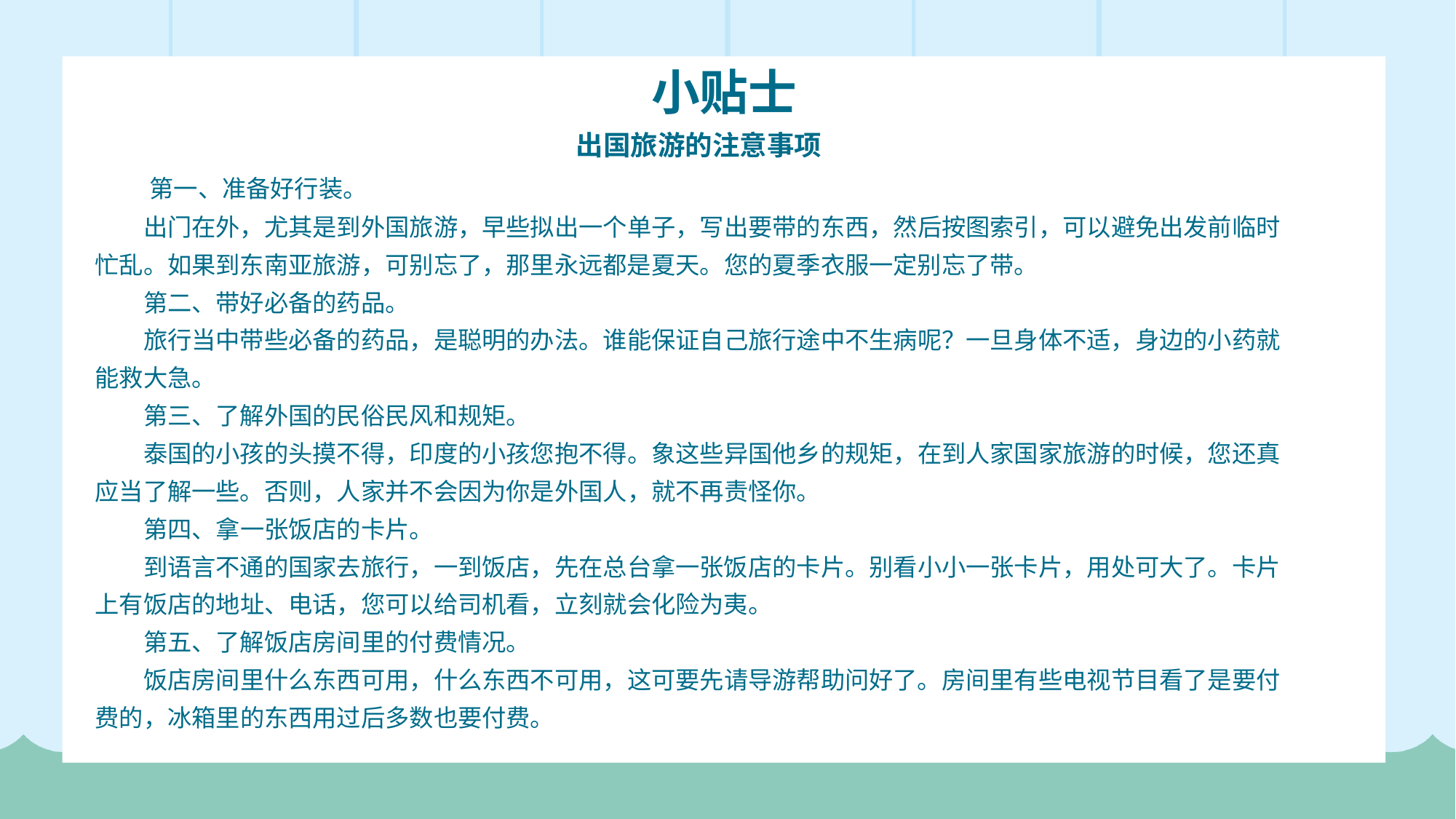

小贴士

出国旅游的注意事项
　　第一、准备好行装。
　　出门在外，尤其是到外国旅游，早些拟出一个单子，写出要带的东西，然后按图索引，可以避免出发前临时忙乱。如果到东南亚旅游，可别忘了，那里永远都是夏天。您的夏季衣服一定别忘了带。
　　第二、带好必备的药品。
　　旅行当中带些必备的药品，是聪明的办法。谁能保证自己旅行途中不生病呢？一旦身体不适，身边的小药就能救大急。
　　第三、了解外国的民俗民风和规矩。
　　泰国的小孩的头摸不得，印度的小孩您抱不得。象这些异国他乡的规矩，在到人家国家旅游的时候，您还真应当了解一些。否则，人家并不会因为你是外国人，就不再责怪你。
　　第四、拿一张饭店的卡片。
　　到语言不通的国家去旅行，一到饭店，先在总台拿一张饭店的卡片。别看小小一张卡片，用处可大了。卡片上有饭店的地址、电话，您可以给司机看，立刻就会化险为夷。
　　第五、了解饭店房间里的付费情况。
　　饭店房间里什么东西可用，什么东西不可用，这可要先请导游帮助问好了。房间里有些电视节目看了是要付费的，冰箱里的东西用过后多数也要付费。